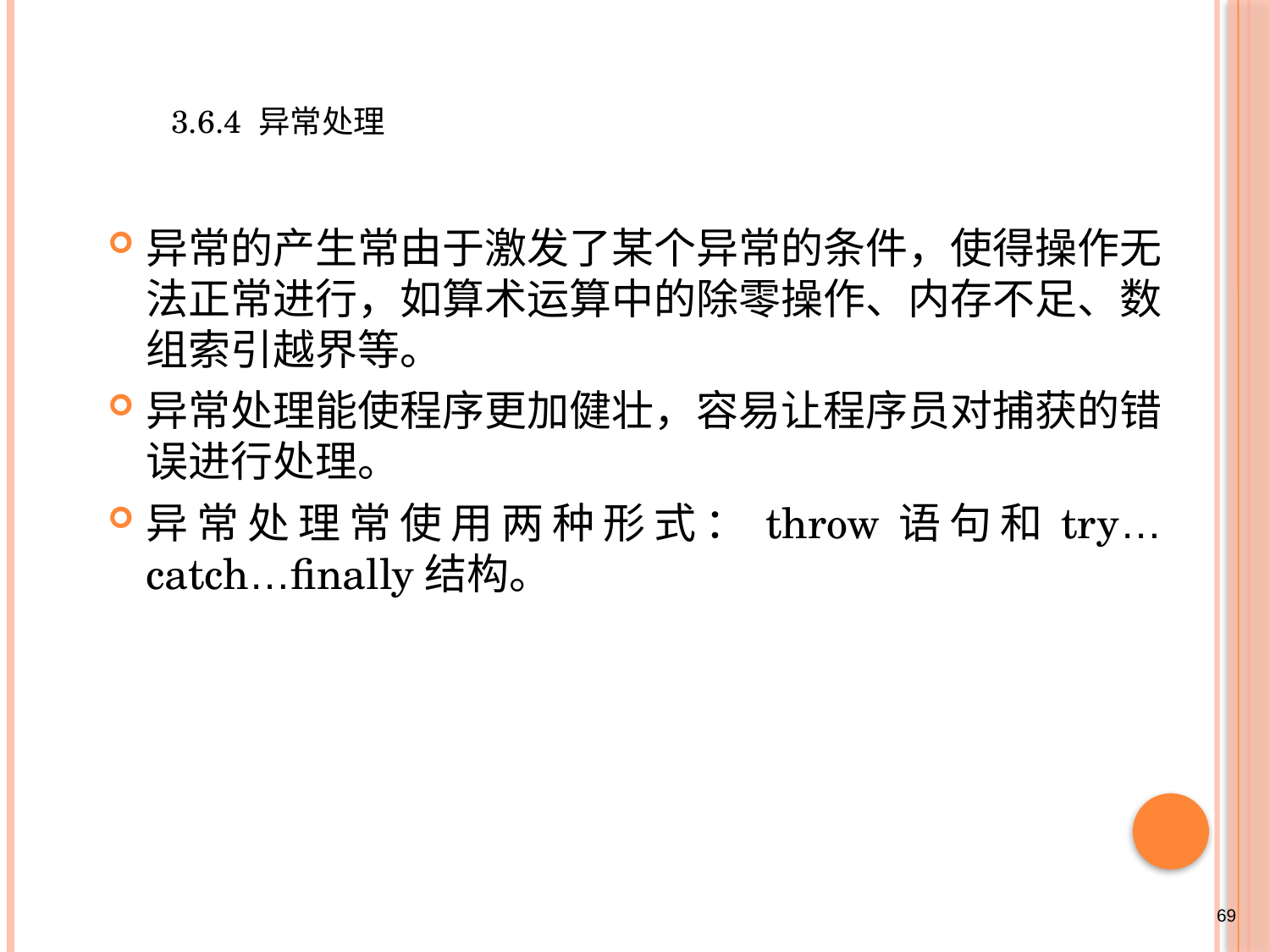

3.6.4 异常处理
异常的产生常由于激发了某个异常的条件，使得操作无法正常进行，如算术运算中的除零操作、内存不足、数组索引越界等。
异常处理能使程序更加健壮，容易让程序员对捕获的错误进行处理。
异常处理常使用两种形式：throw语句和try…catch…finally结构。
69